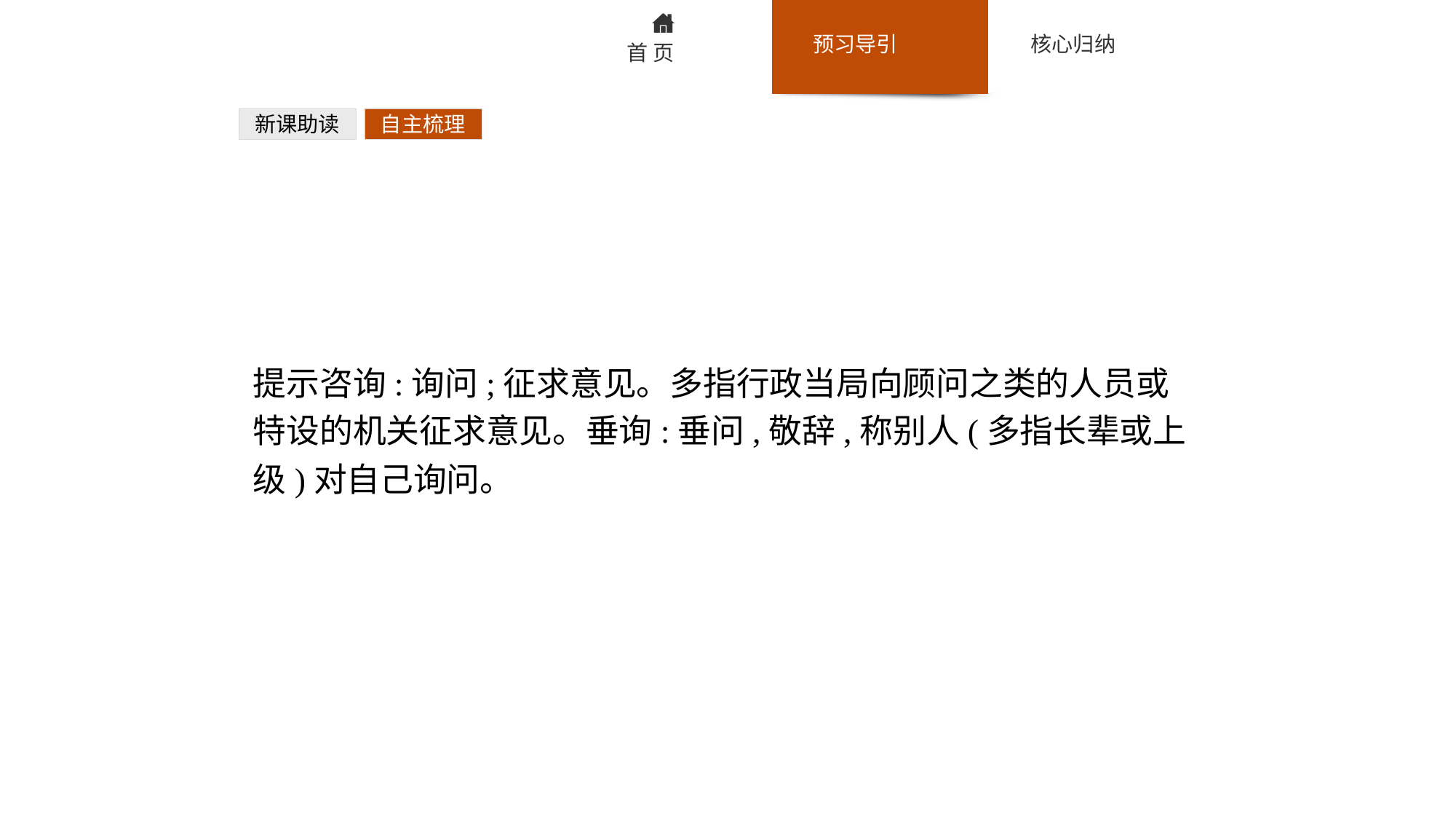

新课助读
自主梳理
提示咨询:询问;征求意见。多指行政当局向顾问之类的人员或特设的机关征求意见。垂询:垂问,敬辞,称别人(多指长辈或上级)对自己询问。